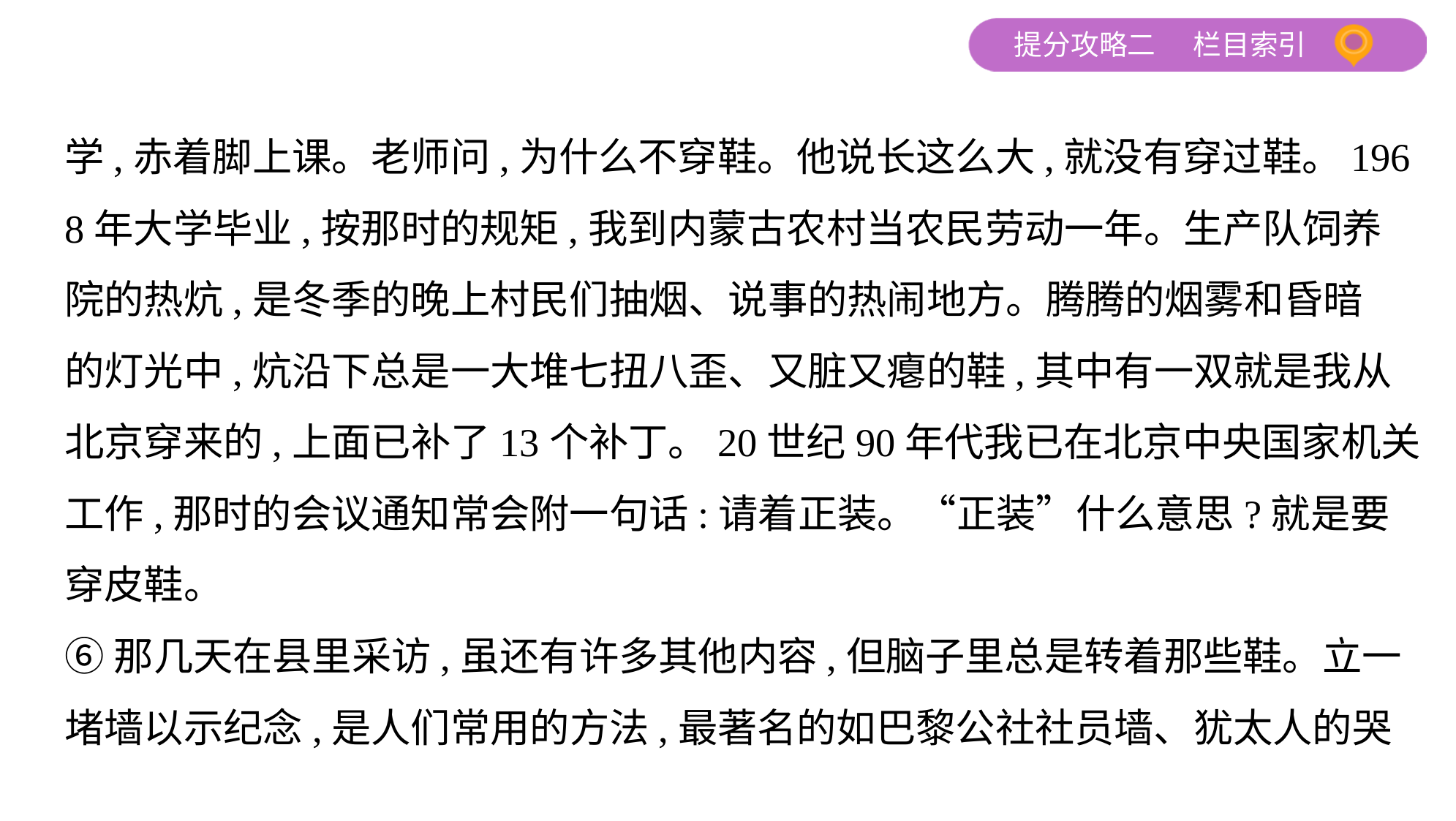

学,赤着脚上课。老师问,为什么不穿鞋。他说长这么大,就没有穿过鞋。196
8年大学毕业,按那时的规矩,我到内蒙古农村当农民劳动一年。生产队饲养
院的热炕,是冬季的晚上村民们抽烟、说事的热闹地方。腾腾的烟雾和昏暗
的灯光中,炕沿下总是一大堆七扭八歪、又脏又瘪的鞋,其中有一双就是我从
北京穿来的,上面已补了13个补丁。20世纪90年代我已在北京中央国家机关
工作,那时的会议通知常会附一句话:请着正装。“正装”什么意思?就是要
穿皮鞋。
⑥那几天在县里采访,虽还有许多其他内容,但脑子里总是转着那些鞋。立一
堵墙以示纪念,是人们常用的方法,最著名的如巴黎公社社员墙、犹太人的哭